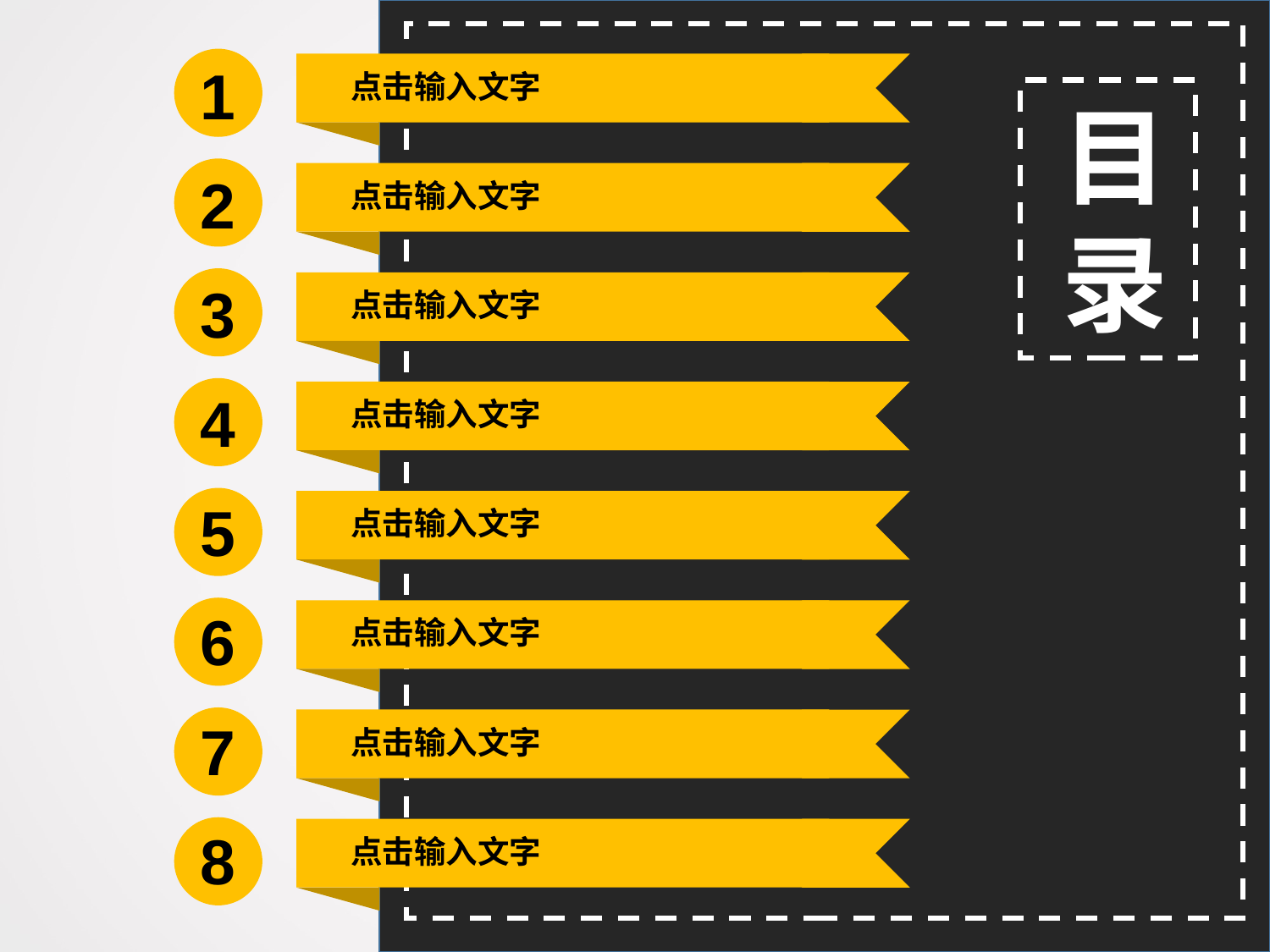

点击输入文字

1

目录

点击输入文字

2

点击输入文字

3

点击输入文字
4

点击输入文字
5

点击输入文字
6

点击输入文字
7

点击输入文字
8